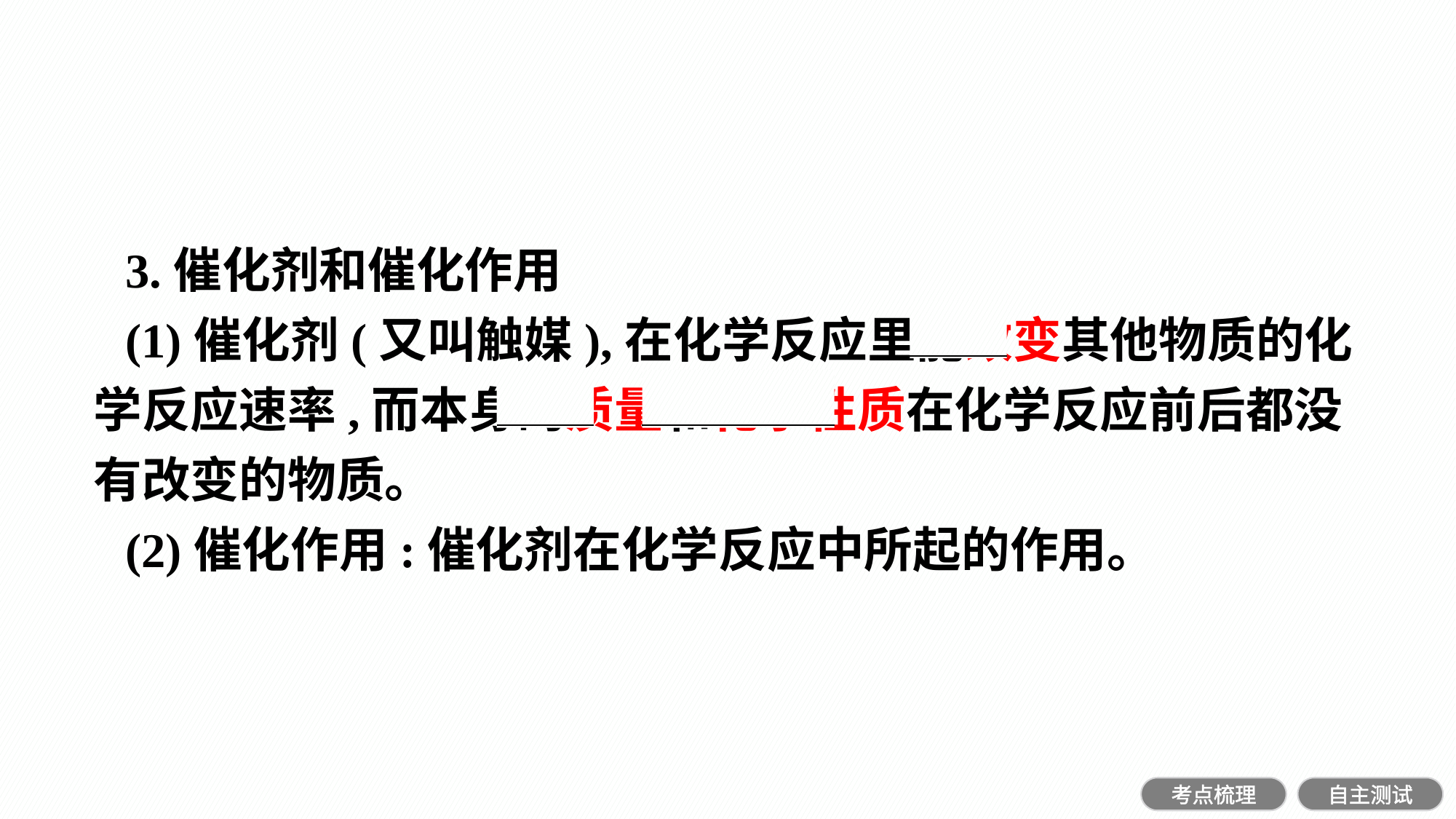

3.催化剂和催化作用
(1)催化剂(又叫触媒),在化学反应里能改变其他物质的化学反应速率,而本身的质量和化学性质在化学反应前后都没有改变的物质。
(2)催化作用:催化剂在化学反应中所起的作用。